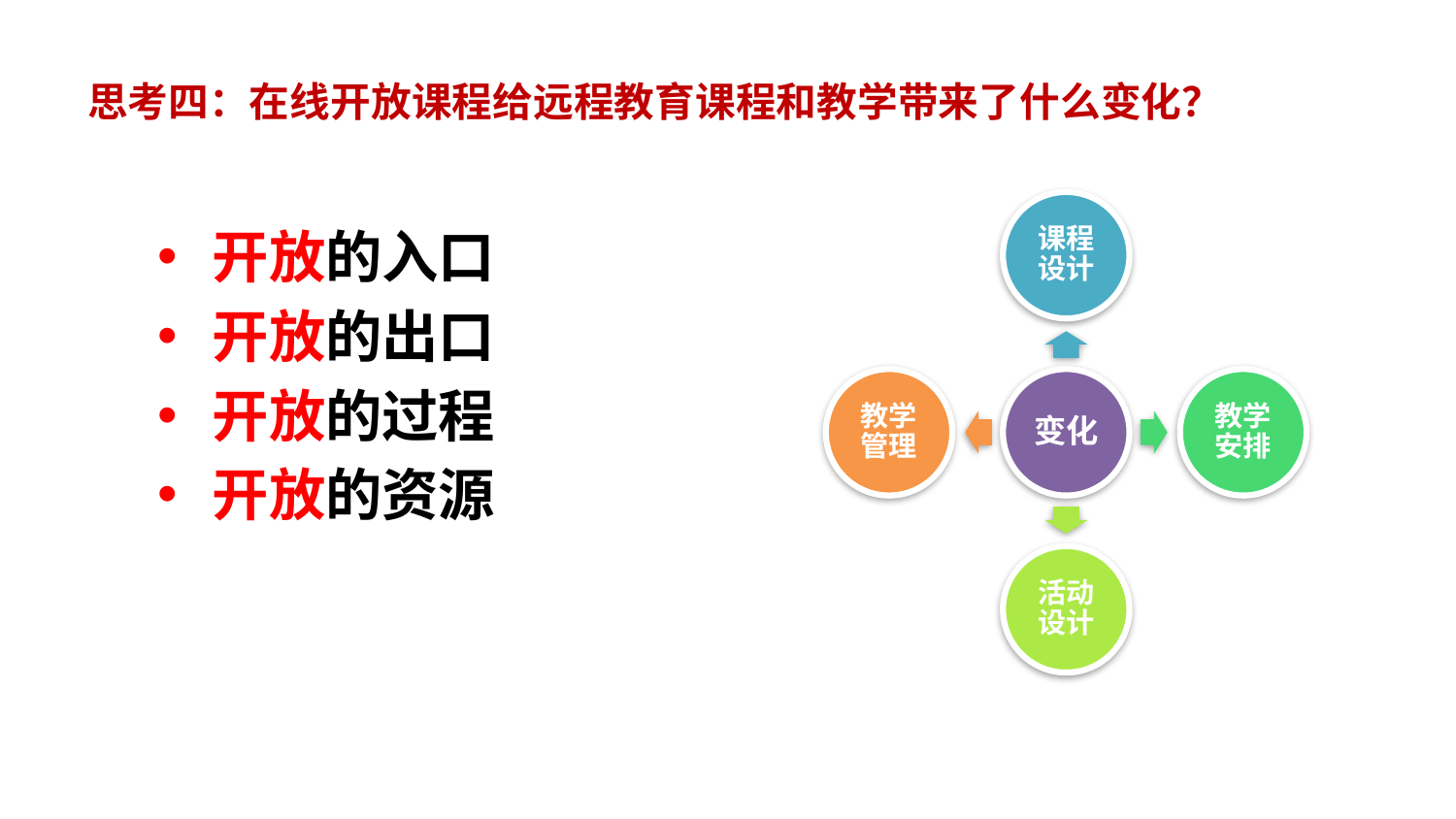

# 思考四：在线开放课程给远程教育课程和教学带来了什么变化？
变化

课程设计

教学安排

活动设计

教学管理
开放的入口
开放的出口
开放的过程
开放的资源